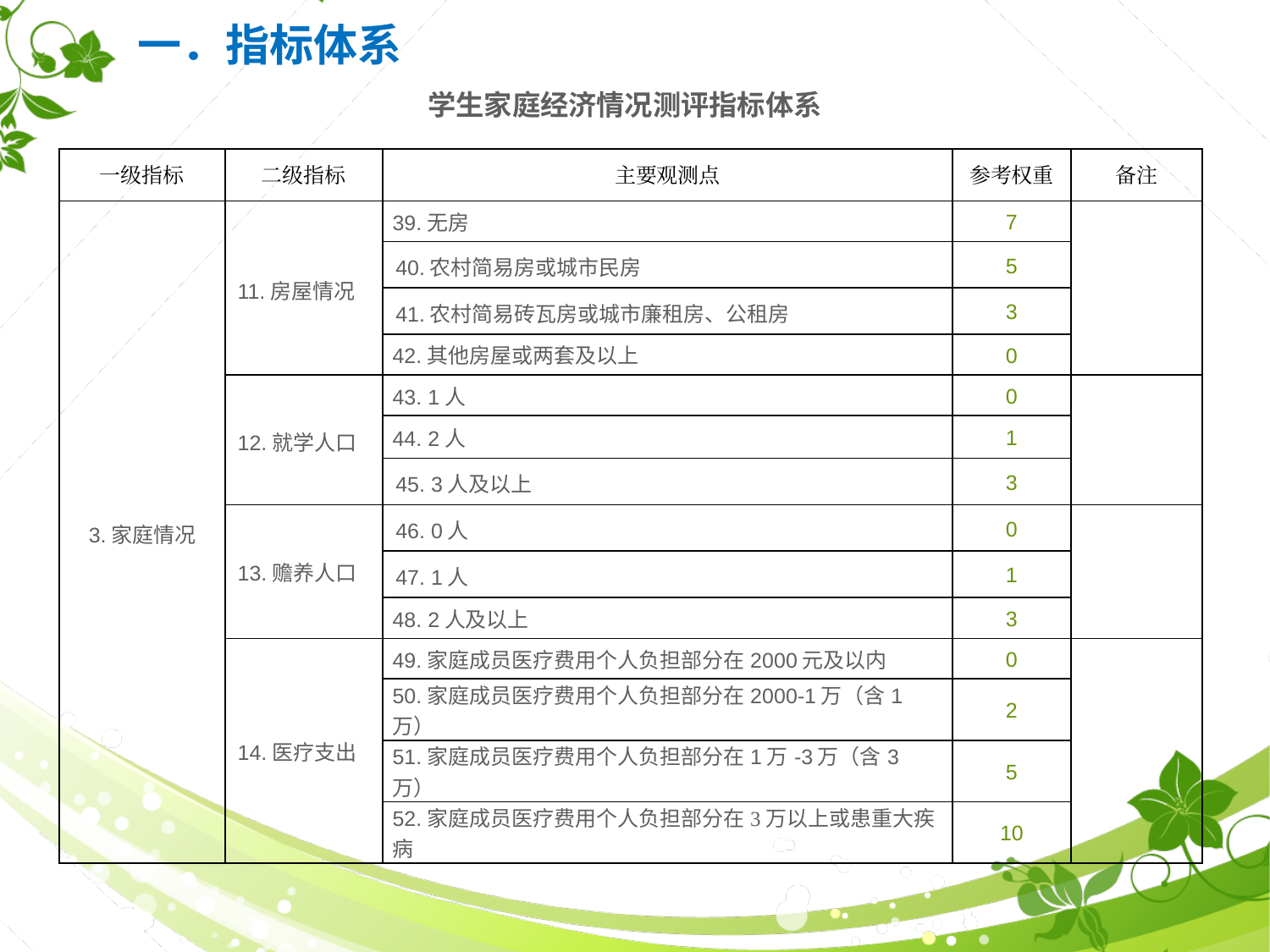

一．指标体系
学生家庭经济情况测评指标体系
| 一级指标 | 二级指标 | 主要观测点 | 参考权重 | 备注 |
| --- | --- | --- | --- | --- |
| 3.家庭情况 | 11.房屋情况 | 39.无房 | 7 |  |
|  |  | 40.农村简易房或城市民房 | 5 |  |
|  |  | 41.农村简易砖瓦房或城市廉租房、公租房 | 3 |  |
|  |  | 42.其他房屋或两套及以上 | 0 |  |
|  | 12.就学人口 | 43. 1人 | 0 |  |
|  |  | 44. 2人 | 1 |  |
|  |  | 45. 3人及以上 | 3 |  |
|  | 13.赡养人口 | 46. 0人 | 0 |  |
|  |  | 47. 1人 | 1 |  |
|  |  | 48. 2人及以上 | 3 |  |
|  | 14.医疗支出 | 49.家庭成员医疗费用个人负担部分在2000元及以内 | 0 |  |
|  |  | 50.家庭成员医疗费用个人负担部分在2000-1万（含1万） | 2 |  |
|  |  | 51.家庭成员医疗费用个人负担部分在1万-3万（含3万） | 5 |  |
|  |  | 52.家庭成员医疗费用个人负担部分在3万以上或患重大疾病 | 10 |  |